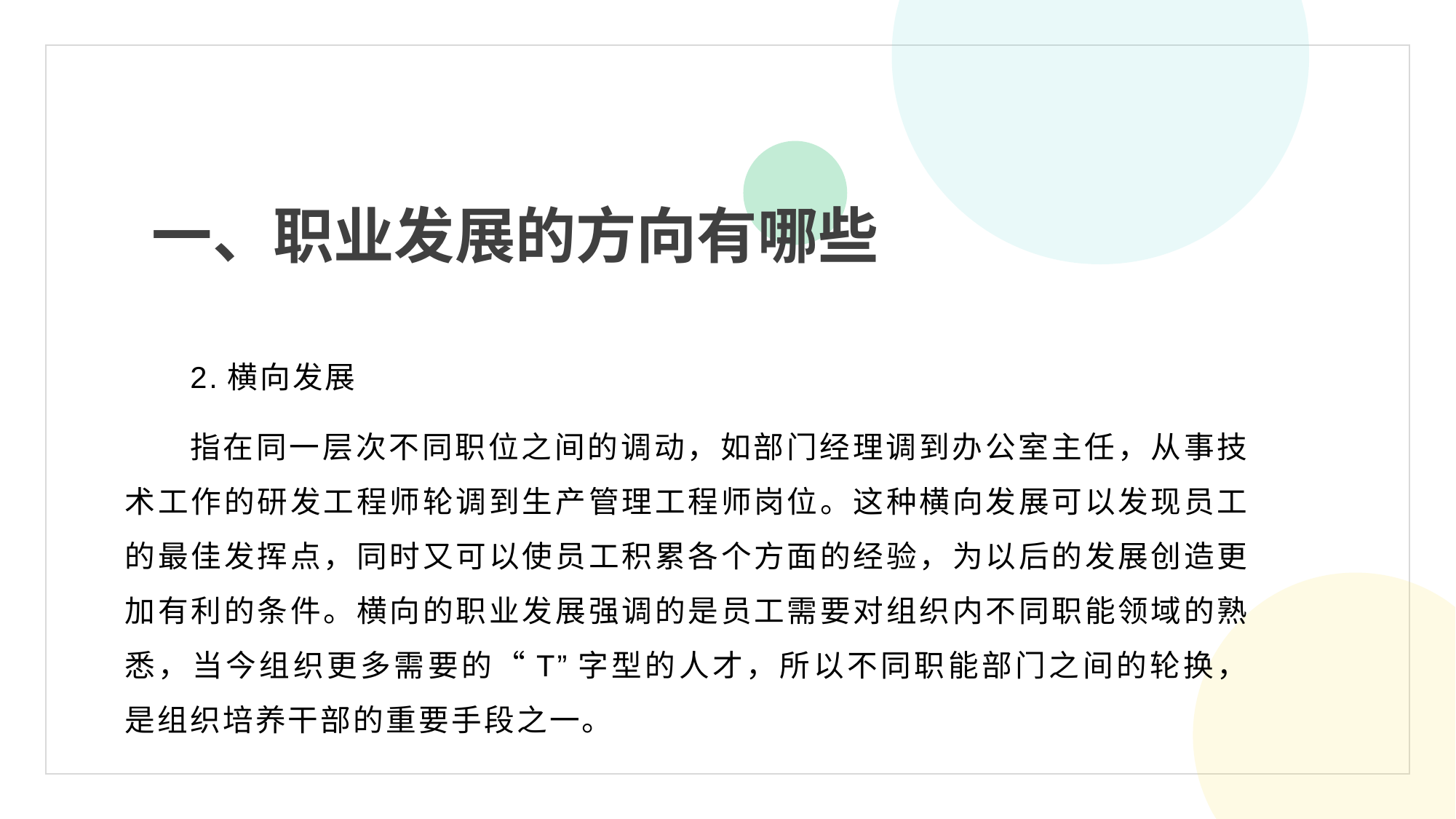

一、职业发展的方向有哪些
2.横向发展
指在同一层次不同职位之间的调动，如部门经理调到办公室主任，从事技术工作的研发工程师轮调到生产管理工程师岗位。这种横向发展可以发现员工的最佳发挥点，同时又可以使员工积累各个方面的经验，为以后的发展创造更加有利的条件。横向的职业发展强调的是员工需要对组织内不同职能领域的熟悉，当今组织更多需要的“T”字型的人才，所以不同职能部门之间的轮换，是组织培养干部的重要手段之一。